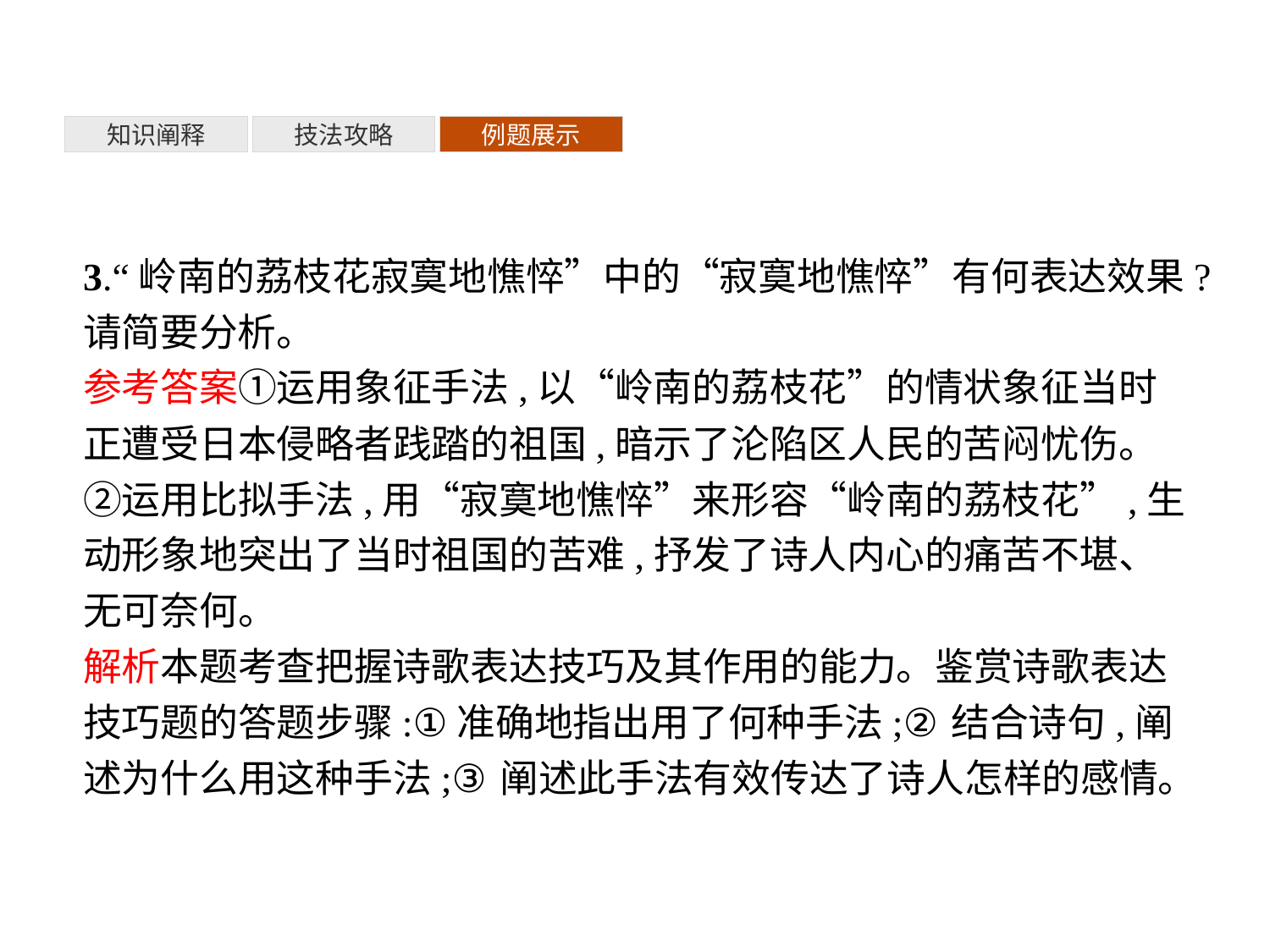

知识阐释
技法攻略
例题展示
3.“岭南的荔枝花寂寞地憔悴”中的“寂寞地憔悴”有何表达效果?请简要分析。
参考答案①运用象征手法,以“岭南的荔枝花”的情状象征当时正遭受日本侵略者践踏的祖国,暗示了沦陷区人民的苦闷忧伤。②运用比拟手法,用“寂寞地憔悴”来形容“岭南的荔枝花”,生动形象地突出了当时祖国的苦难,抒发了诗人内心的痛苦不堪、无可奈何。
解析本题考查把握诗歌表达技巧及其作用的能力。鉴赏诗歌表达技巧题的答题步骤:①准确地指出用了何种手法;②结合诗句,阐述为什么用这种手法;③阐述此手法有效传达了诗人怎样的感情。